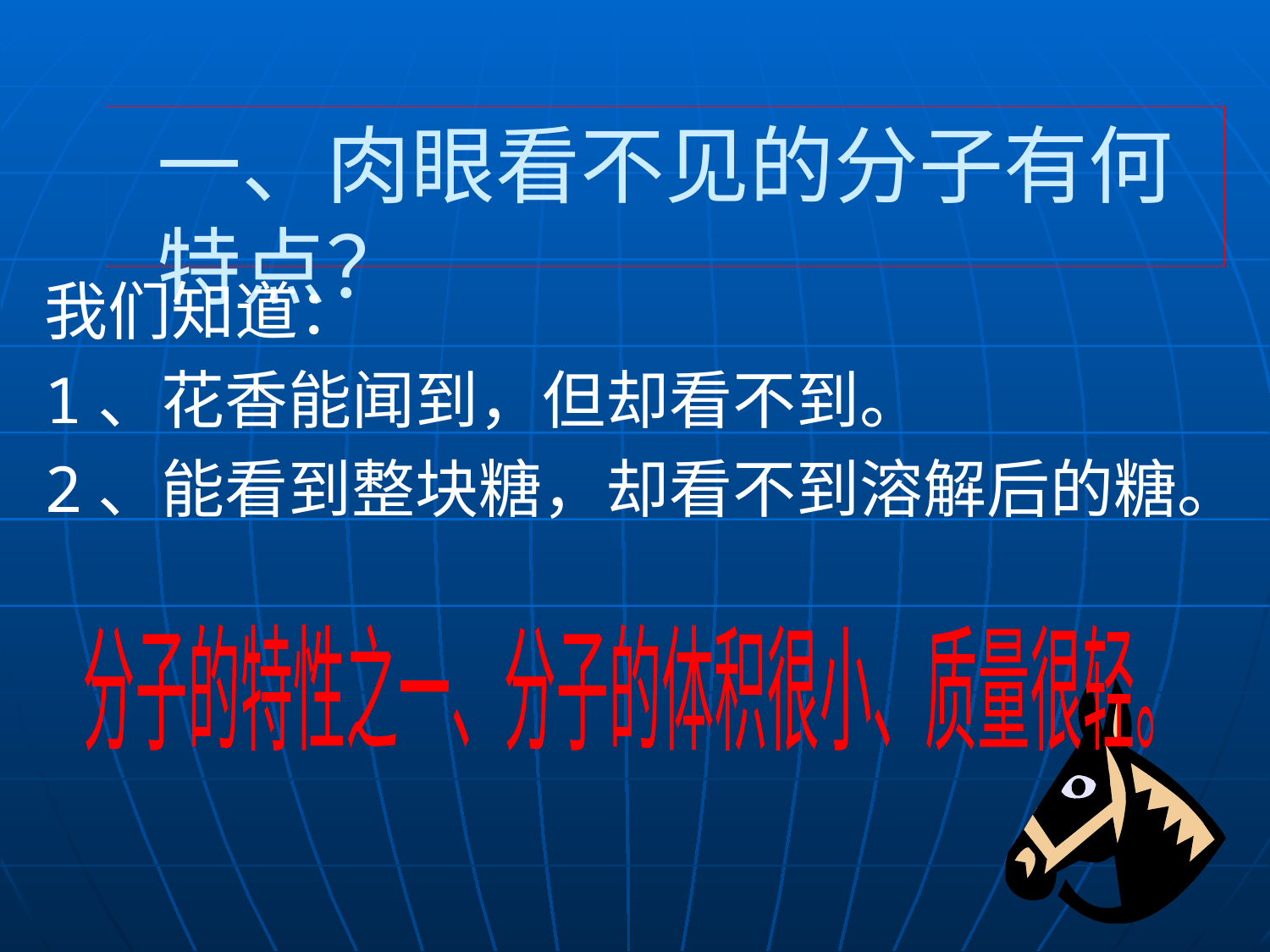

# 一、肉眼看不见的分子有何特点？
我们知道：
1、花香能闻到，但却看不到。
2、能看到整块糖，却看不到溶解后的糖。
分子的特性之一、分子的体积很小、质量很轻。